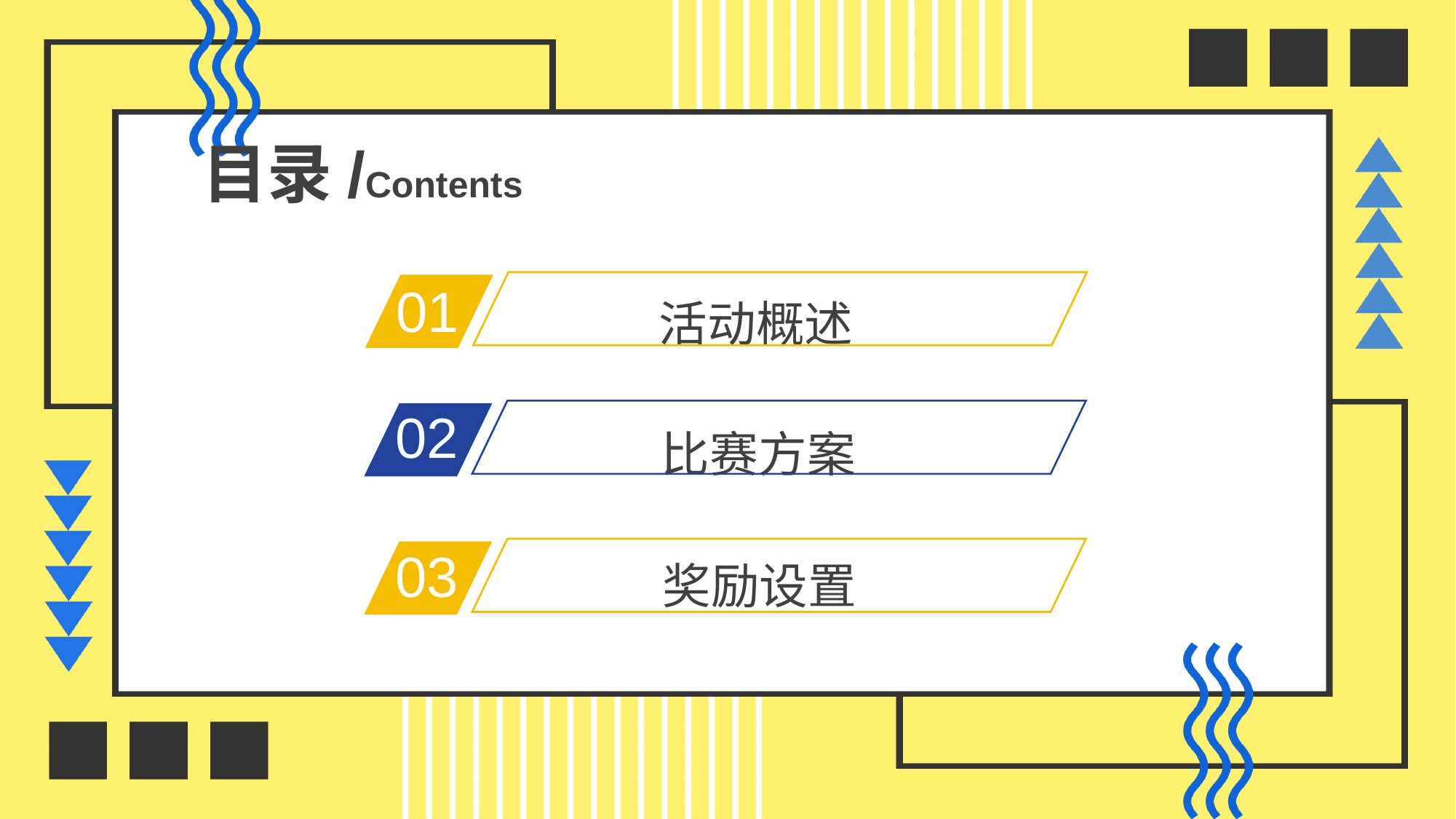

目录/Contents
01

活动概述
02

比赛方案
03

奖励设置